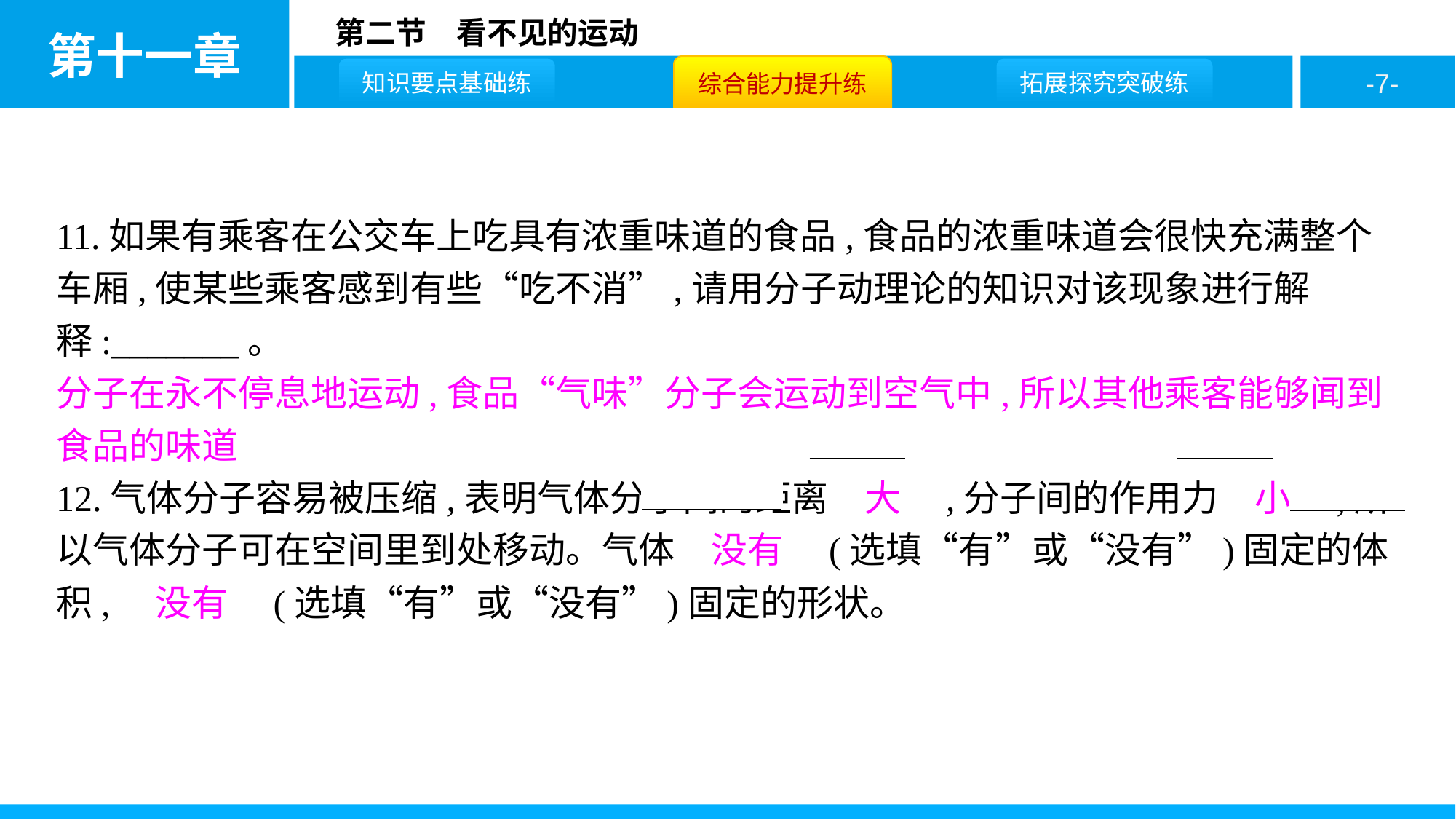

11.如果有乘客在公交车上吃具有浓重味道的食品,食品的浓重味道会很快充满整个车厢,使某些乘客感到有些“吃不消”,请用分子动理论的知识对该现象进行解释:_______。
分子在永不停息地运动,食品“气味”分子会运动到空气中,所以其他乘客能够闻到食品的味道
12.气体分子容易被压缩,表明气体分子间的距离　大　,分子间的作用力　小　,所以气体分子可在空间里到处移动。气体　没有　(选填“有”或“没有”)固定的体积,　没有　(选填“有”或“没有”)固定的形状。